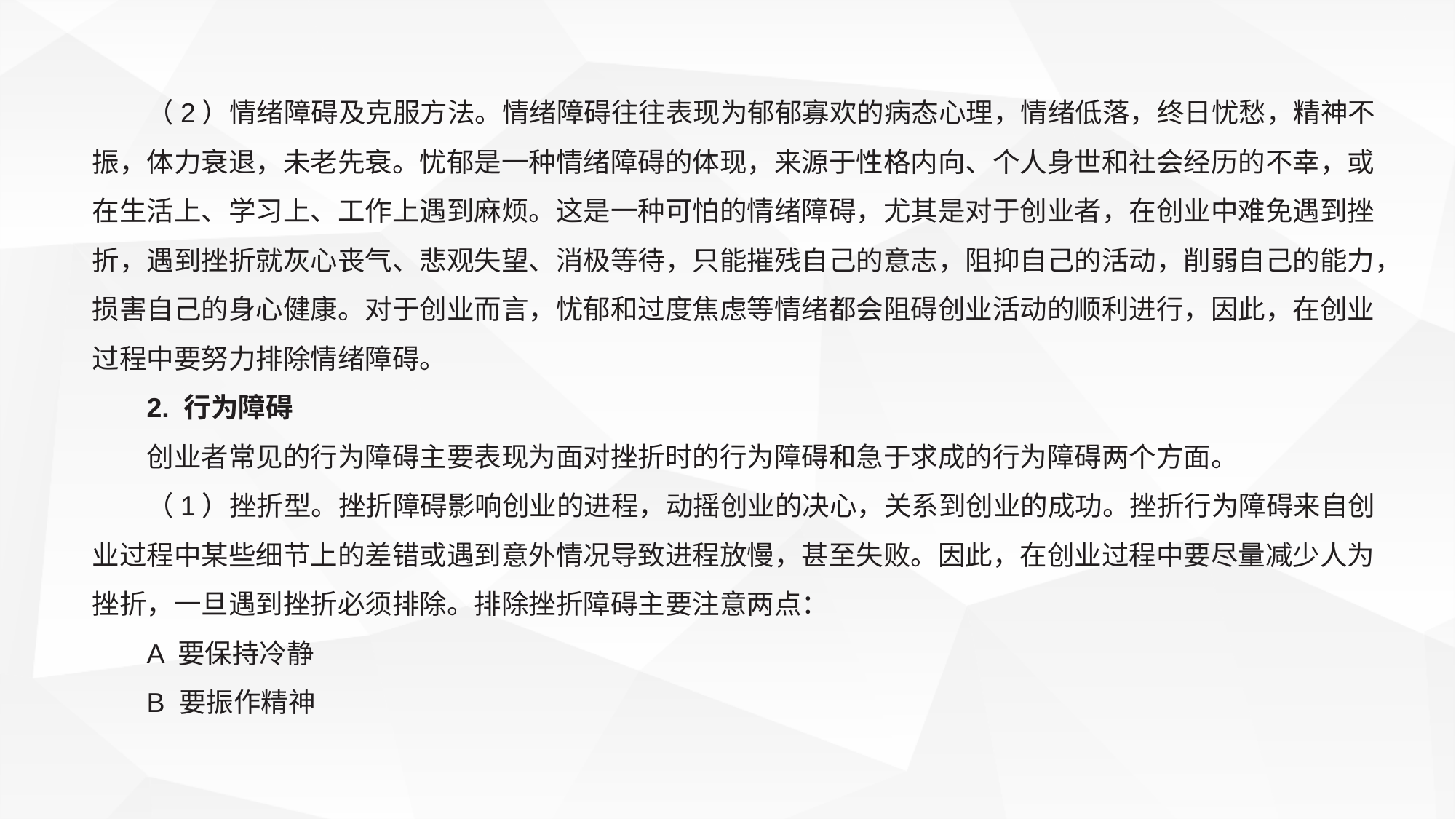

（2）情绪障碍及克服方法。情绪障碍往往表现为郁郁寡欢的病态心理，情绪低落，终日忧愁，精神不振，体力衰退，未老先衰。忧郁是一种情绪障碍的体现，来源于性格内向、个人身世和社会经历的不幸，或在生活上、学习上、工作上遇到麻烦。这是一种可怕的情绪障碍，尤其是对于创业者，在创业中难免遇到挫折，遇到挫折就灰心丧气、悲观失望、消极等待，只能摧残自己的意志，阻抑自己的活动，削弱自己的能力，损害自己的身心健康。对于创业而言，忧郁和过度焦虑等情绪都会阻碍创业活动的顺利进行，因此，在创业过程中要努力排除情绪障碍。
2. 行为障碍
创业者常见的行为障碍主要表现为面对挫折时的行为障碍和急于求成的行为障碍两个方面。
（1）挫折型。挫折障碍影响创业的进程，动摇创业的决心，关系到创业的成功。挫折行为障碍来自创业过程中某些细节上的差错或遇到意外情况导致进程放慢，甚至失败。因此，在创业过程中要尽量减少人为挫折，一旦遇到挫折必须排除。排除挫折障碍主要注意两点：
A 要保持冷静
B 要振作精神